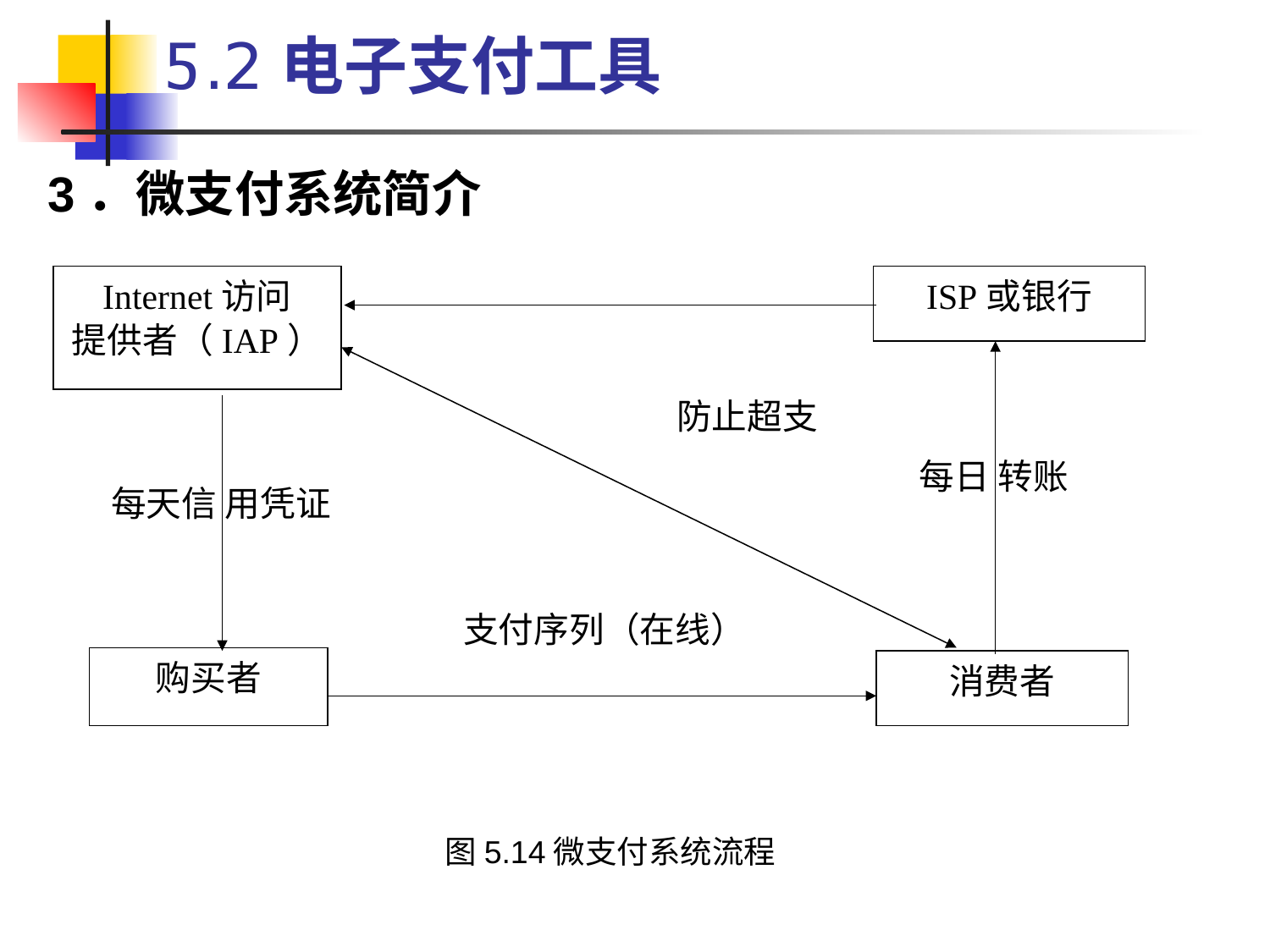

5.2电子支付工具

3．微支付系统简介
Internet访问
提供者（IAP）
ISP或银行
防止超支
每日 转账
每天信 用凭证
支付序列（在线）
购买者
消费者
图5.14微支付系统流程